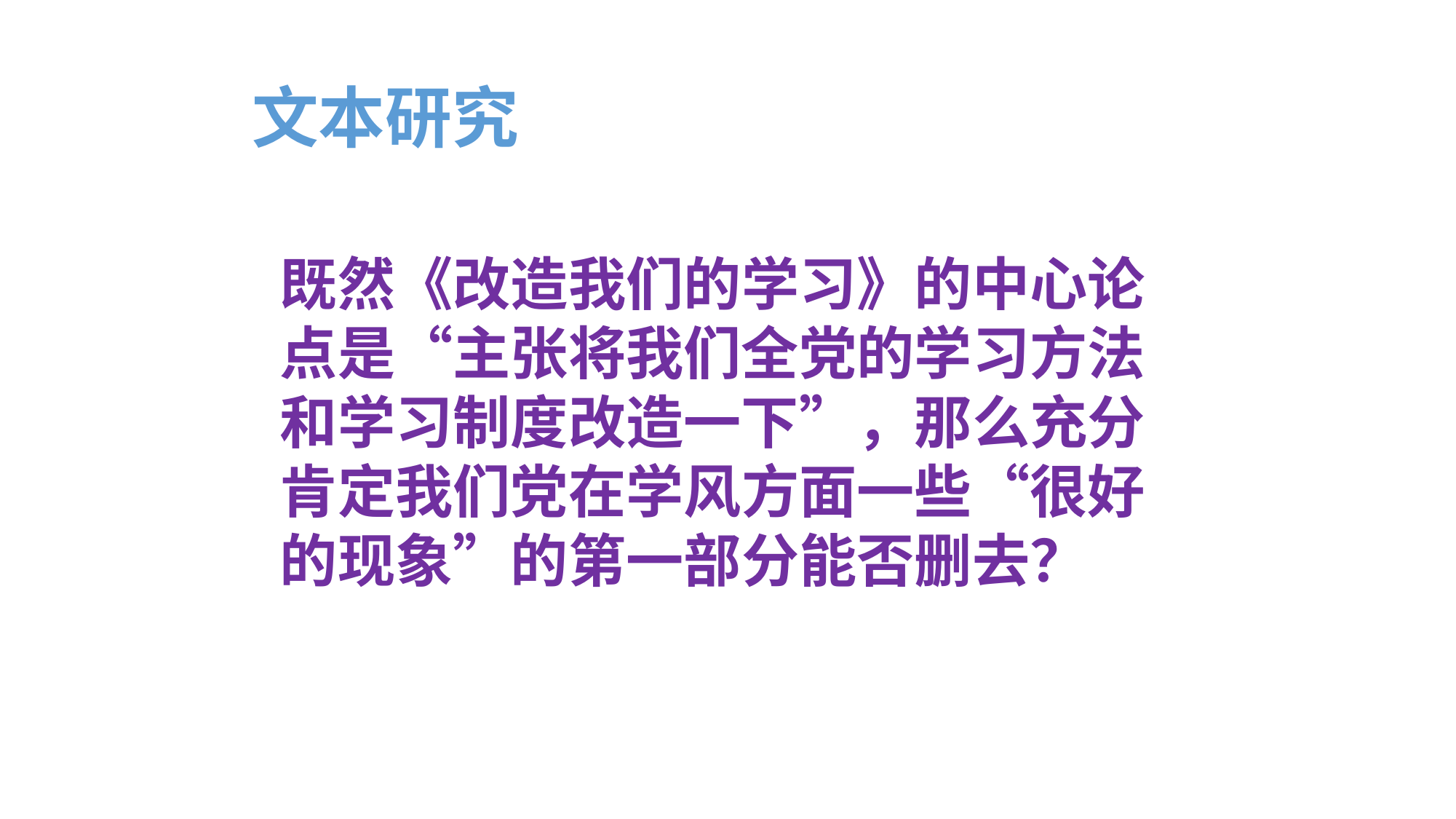

文本研究
既然《改造我们的学习》的中心论点是“主张将我们全党的学习方法和学习制度改造一下”，那么充分肯定我们党在学风方面一些“很好的现象”的第一部分能否删去？